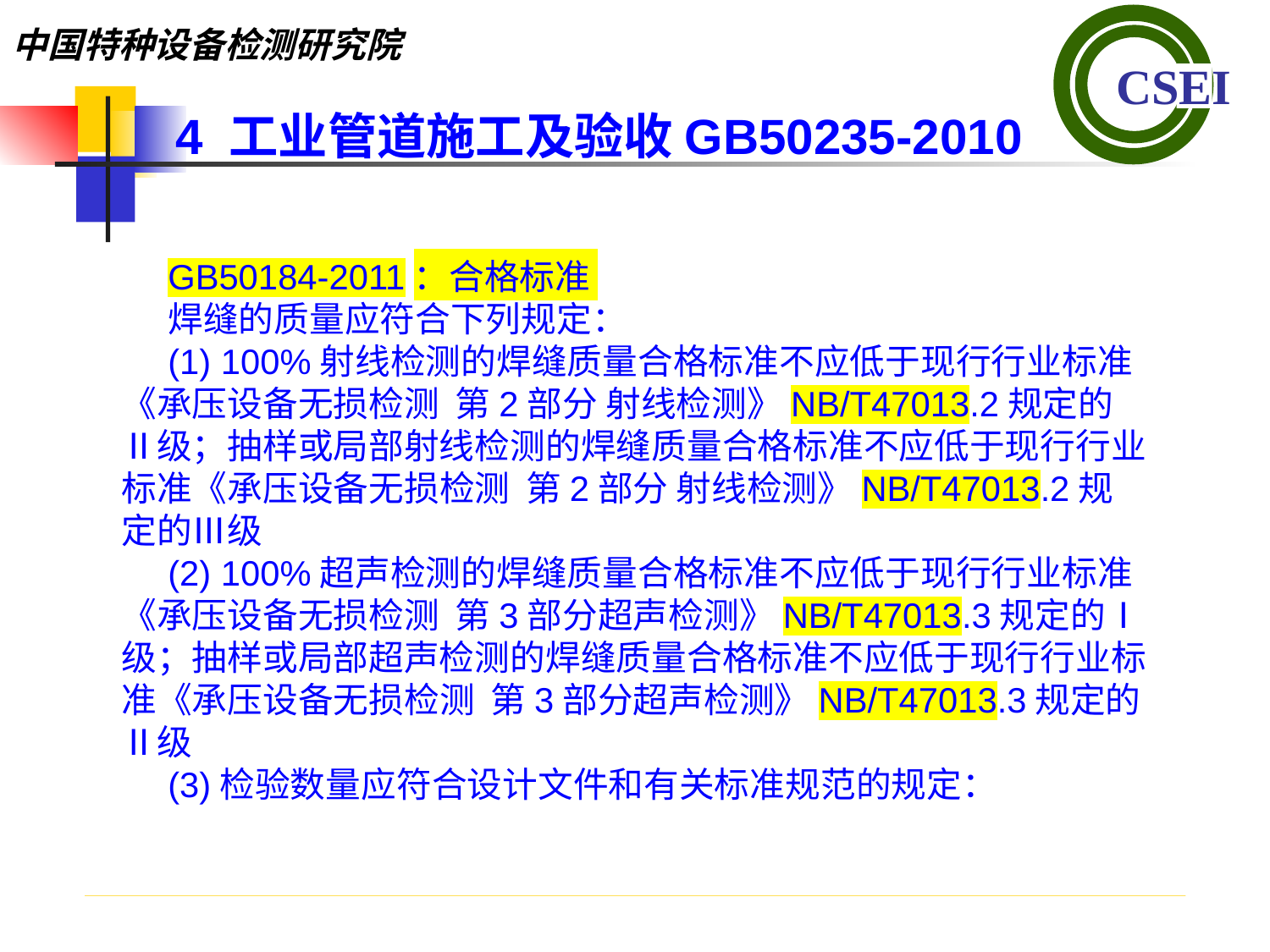

4 工业管道施工及验收GB50235-2010
GB50184-2011：合格标准
焊缝的质量应符合下列规定：(1) 100%射线检测的焊缝质量合格标准不应低于现行行业标准《承压设备无损检测  第2部分 射线检测》NB/T47013.2规定的Ⅱ级；抽样或局部射线检测的焊缝质量合格标准不应低于现行行业标准《承压设备无损检测  第2部分 射线检测》NB/T47013.2规定的Ⅲ级(2) 100%超声检测的焊缝质量合格标准不应低于现行行业标准《承压设备无损检测  第3部分超声检测》NB/T47013.3规定的Ⅰ级；抽样或局部超声检测的焊缝质量合格标准不应低于现行行业标准《承压设备无损检测  第3部分超声检测》NB/T47013.3规定的Ⅱ级(3)检验数量应符合设计文件和有关标准规范的规定：